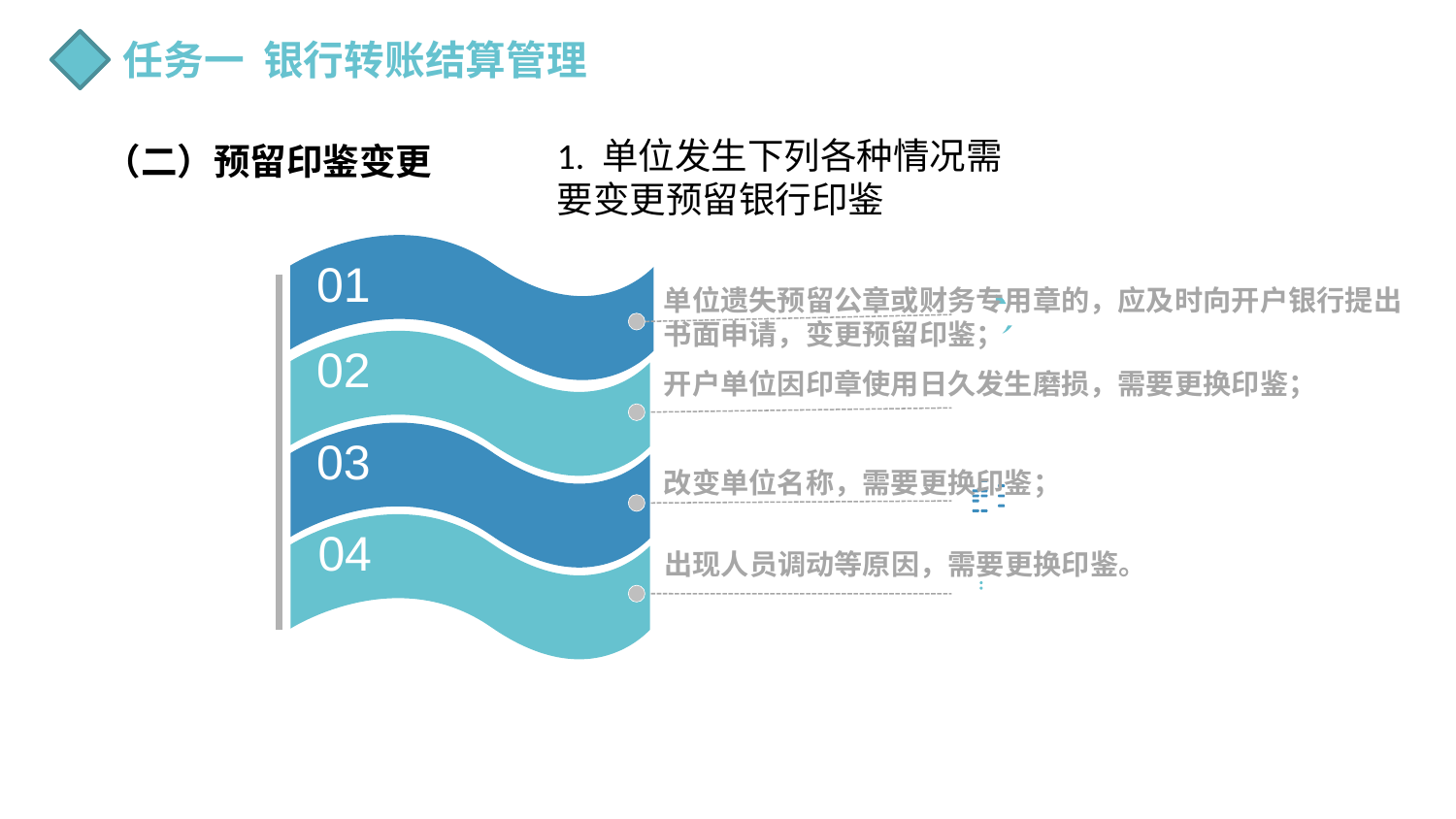

任务一  银行转账结算管理

1. 单位发生下列各种情况需要变更预留银行印鉴
（二）预留印鉴变更

01

02

03

04

单位遗失预留公章或财务专用章的，应及时向开户银行提出书面申请，变更预留印鉴；

开户单位因印章使用日久发生磨损，需要更换印鉴；

改变单位名称，需要更换印鉴；

出现人员调动等原因，需要更换印鉴。
10